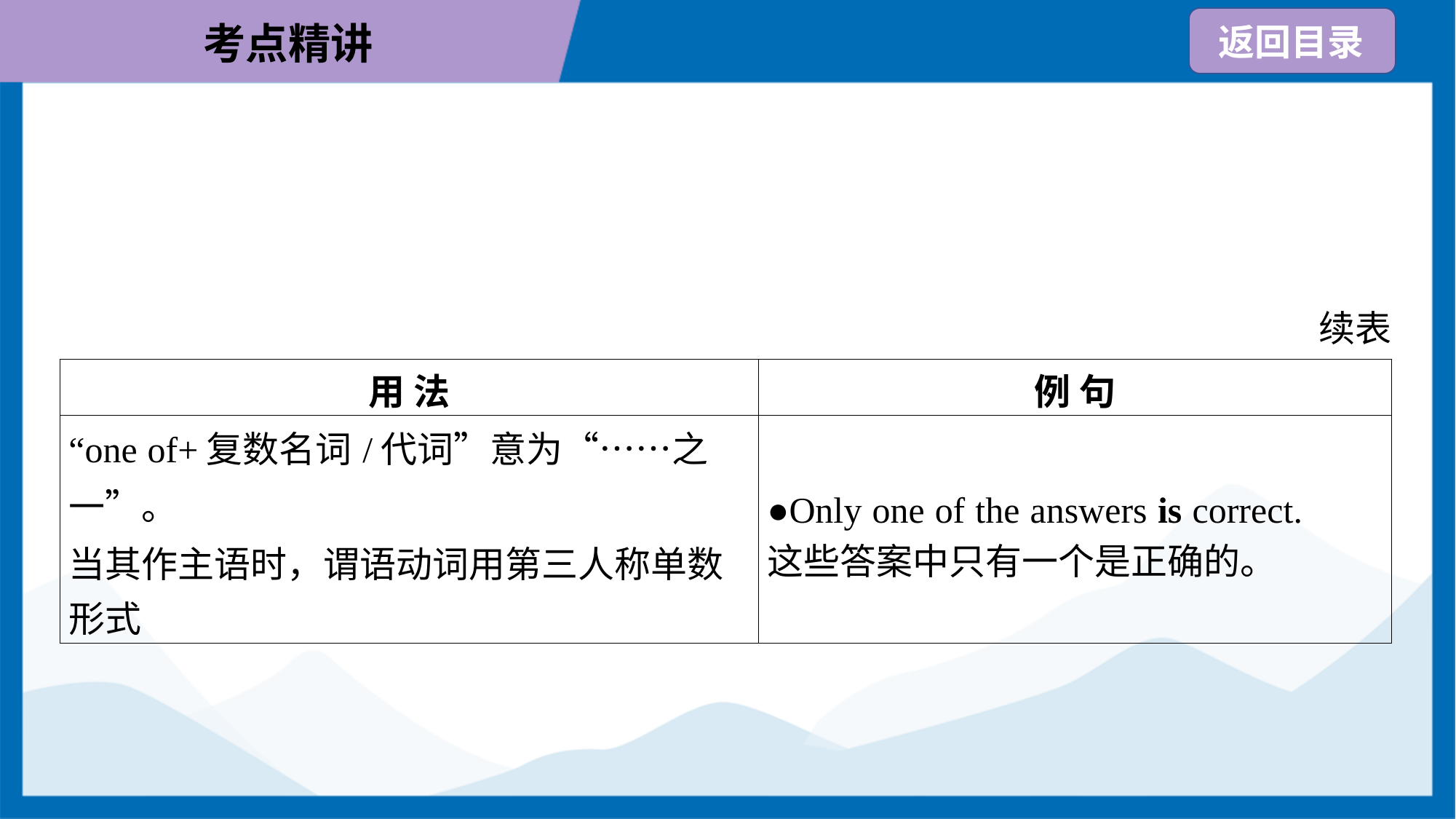

续表
| 用 法 | 例 句 |
| --- | --- |
| “one of+复数名词/代词”意为“……之一”。 当其作主语时，谓语动词用第三人称单数 形式 | ●Only one of the answers is correct. 这些答案中只有一个是正确的。 |